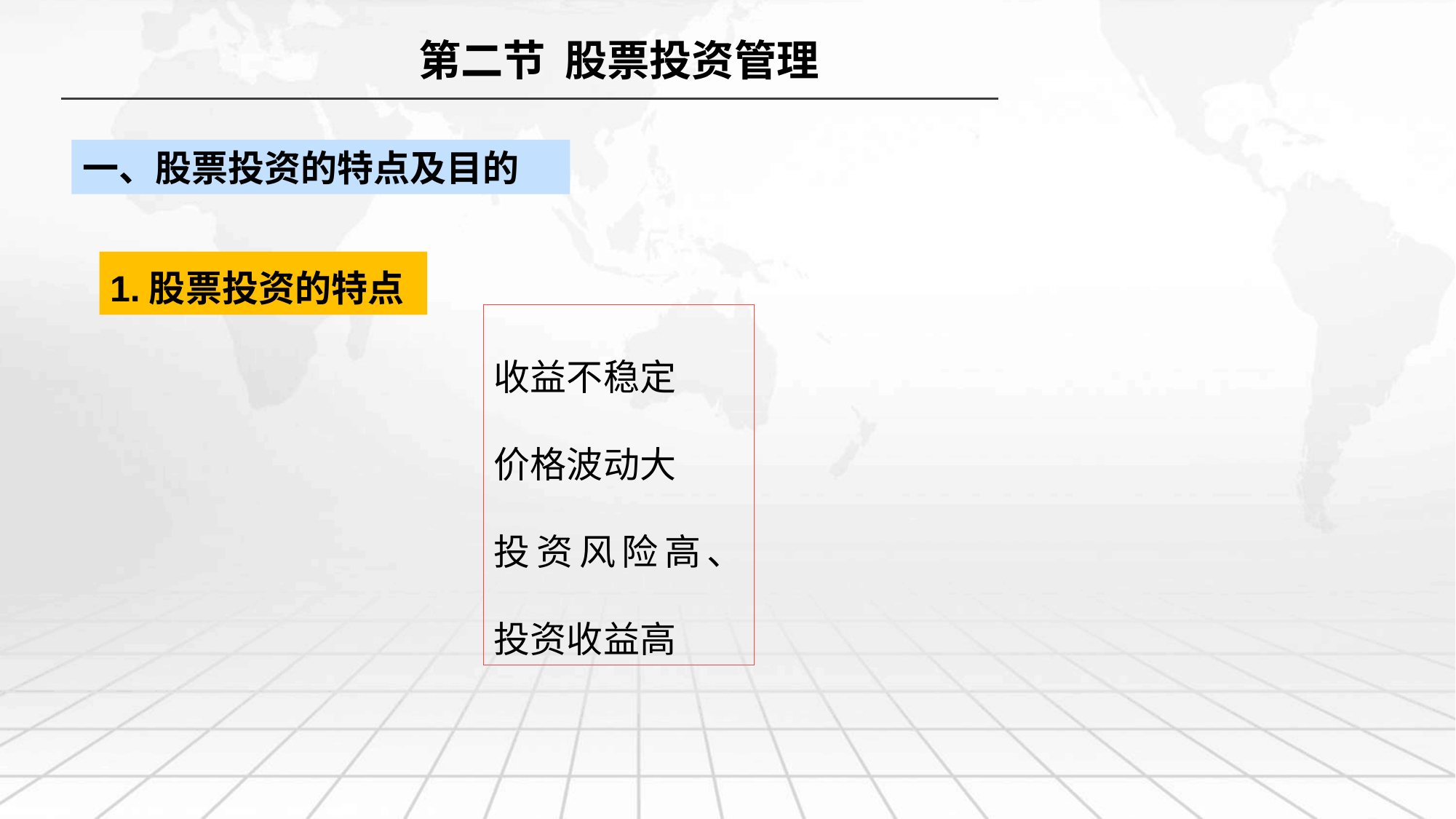

第二节  股票投资管理
一、股票投资的特点及目的
1.股票投资的特点

收益不稳定
价格波动大
投资风险高、投资收益高